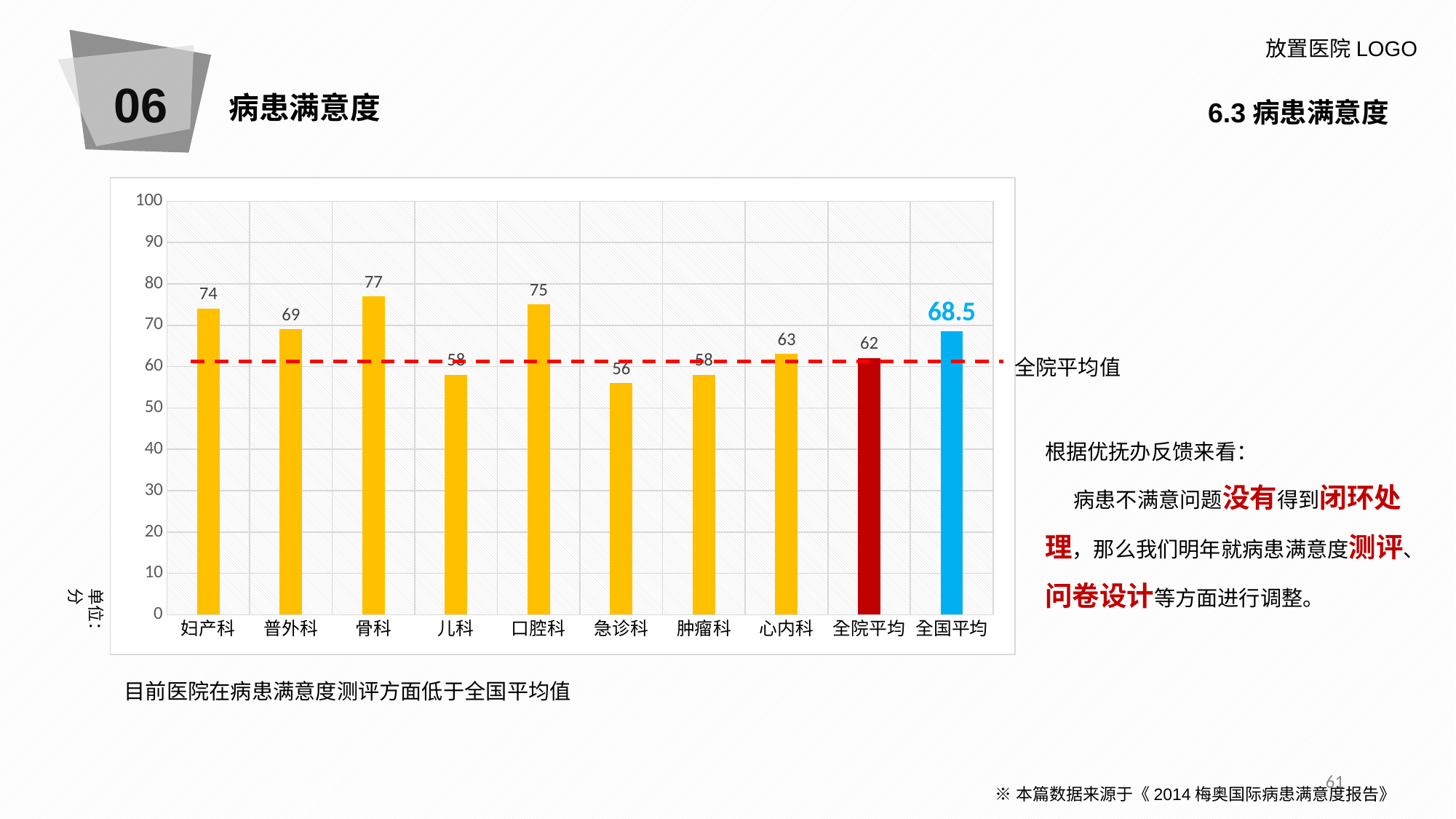

06
放置医院LOGO
病患满意度
6.3病患满意度

### Chart

| Category | 系列 1 |
|---|---|
| 妇产科 | 74.0 |
| 普外科 | 69.0 |
| 骨科 | 77.0 |
| 儿科 | 58.0 |
| 口腔科 | 75.0 |
| 急诊科 | 56.0 |
| 肿瘤科 | 58.0 |
| 心内科 | 63.0 |
| 全院平均 | 62.0 |
| 全国平均 | 68.5 |
全院平均值
根据优抚办反馈来看：
     病患不满意问题没有得到闭环处理，那么我们明年就病患满意度测评、问卷设计等方面进行调整。
单位：分
目前医院在病患满意度测评方面低于全国平均值
61
※本篇数据来源于《2014梅奥国际病患满意度报告》